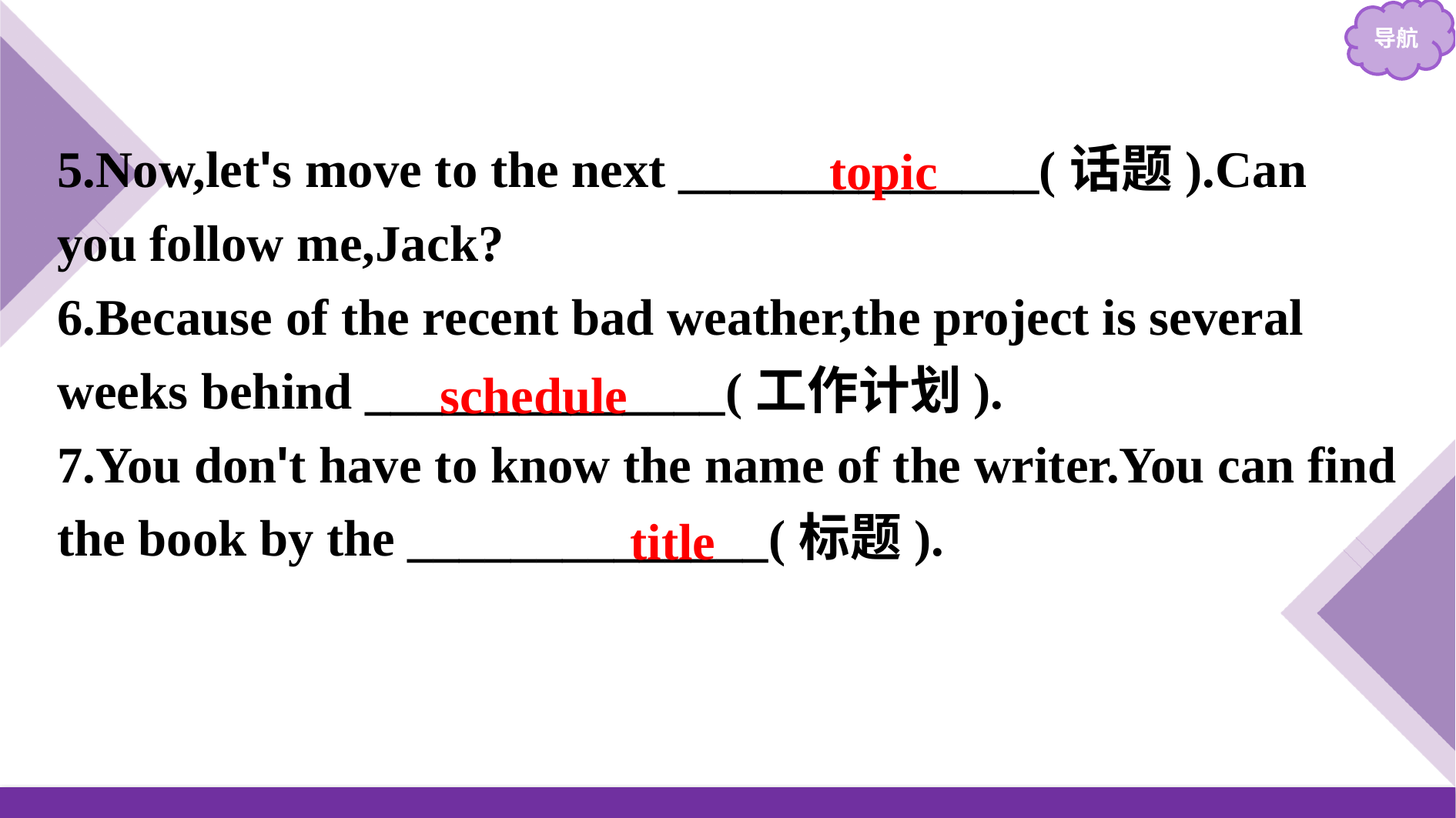

5.Now,let's move to the next ______________(话题).Can you follow me,Jack?
6.Because of the recent bad weather,the project is several weeks behind ______________(工作计划).
7.You don't have to know the name of the writer.You can find the book by the ______________(标题).
topic
schedule
title